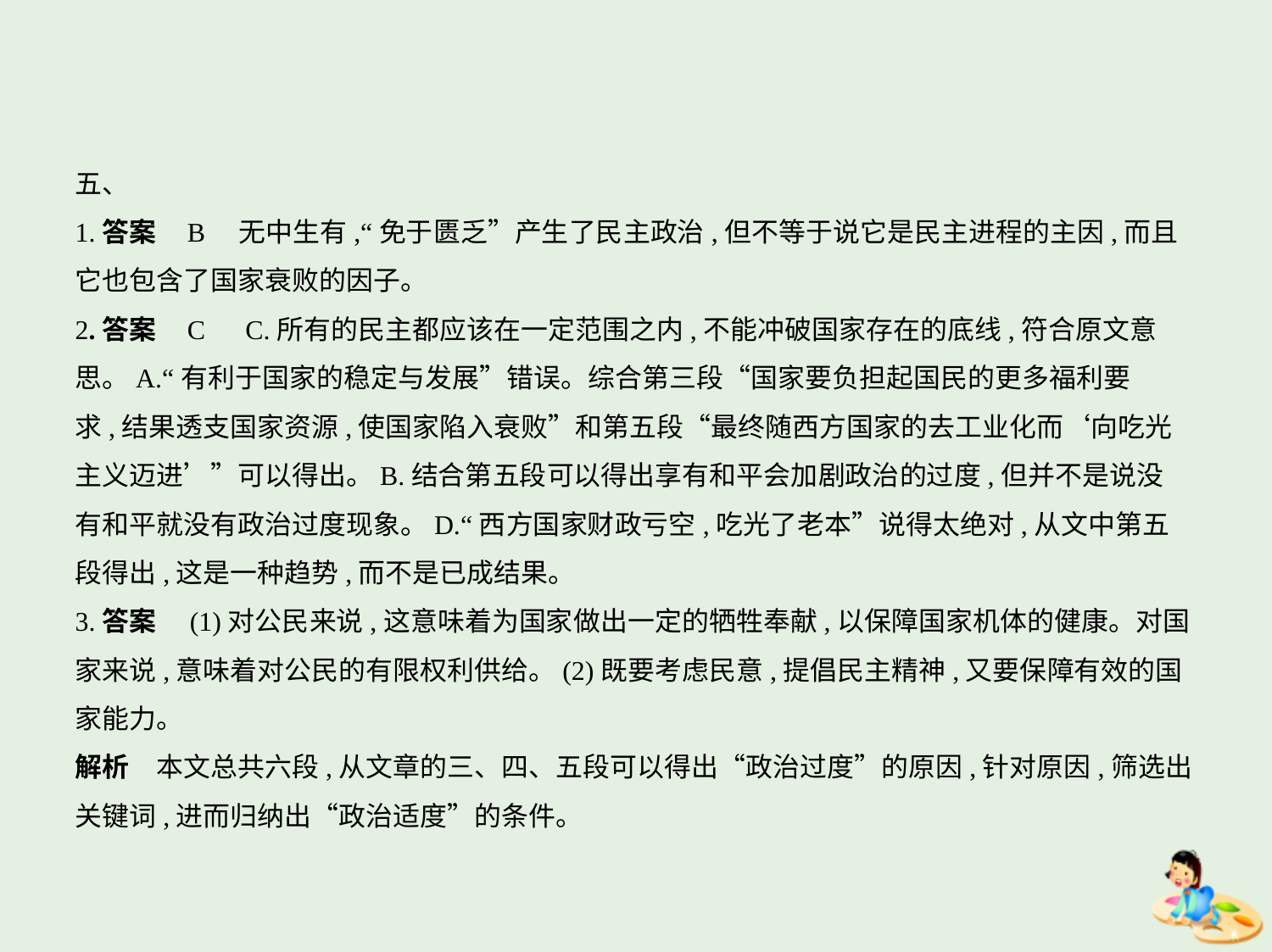

五、
1.答案    B　无中生有,“免于匮乏”产生了民主政治,但不等于说它是民主进程的主因,而且
它也包含了国家衰败的因子。
2.答案    C　C.所有的民主都应该在一定范围之内,不能冲破国家存在的底线,符合原文意
思。A.“有利于国家的稳定与发展”错误。综合第三段“国家要负担起国民的更多福利要
求,结果透支国家资源,使国家陷入衰败”和第五段“最终随西方国家的去工业化而‘向吃光
主义迈进’”可以得出。B.结合第五段可以得出享有和平会加剧政治的过度,但并不是说没
有和平就没有政治过度现象。D.“西方国家财政亏空,吃光了老本”说得太绝对,从文中第五
段得出,这是一种趋势,而不是已成结果。
3.答案　(1)对公民来说,这意味着为国家做出一定的牺牲奉献,以保障国家机体的健康。对国
家来说,意味着对公民的有限权利供给。(2)既要考虑民意,提倡民主精神,又要保障有效的国
家能力。
解析　本文总共六段,从文章的三、四、五段可以得出“政治过度”的原因,针对原因,筛选出
关键词,进而归纳出“政治适度”的条件。